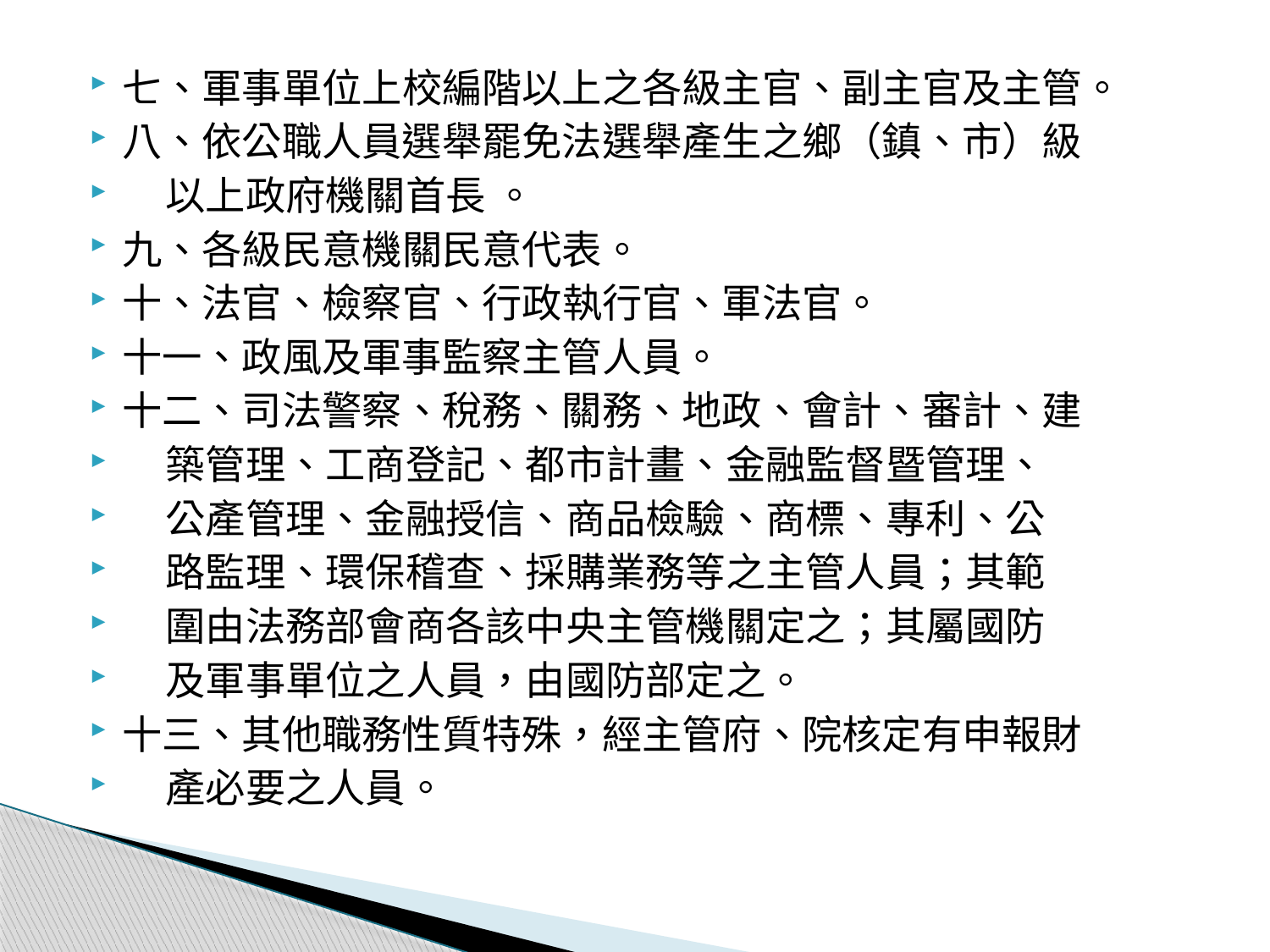

七、軍事單位上校編階以上之各級主官、副主官及主管。
八、依公職人員選舉罷免法選舉產生之鄉（鎮、市）級
    以上政府機關首長 。
九、各級民意機關民意代表。
十、法官、檢察官、行政執行官、軍法官。
十一、政風及軍事監察主管人員。
十二、司法警察、稅務、關務、地政、會計、審計、建
    築管理、工商登記、都市計畫、金融監督暨管理、
    公產管理、金融授信、商品檢驗、商標、專利、公
    路監理、環保稽查、採購業務等之主管人員；其範
    圍由法務部會商各該中央主管機關定之；其屬國防
    及軍事單位之人員，由國防部定之。
十三、其他職務性質特殊，經主管府、院核定有申報財
    產必要之人員。